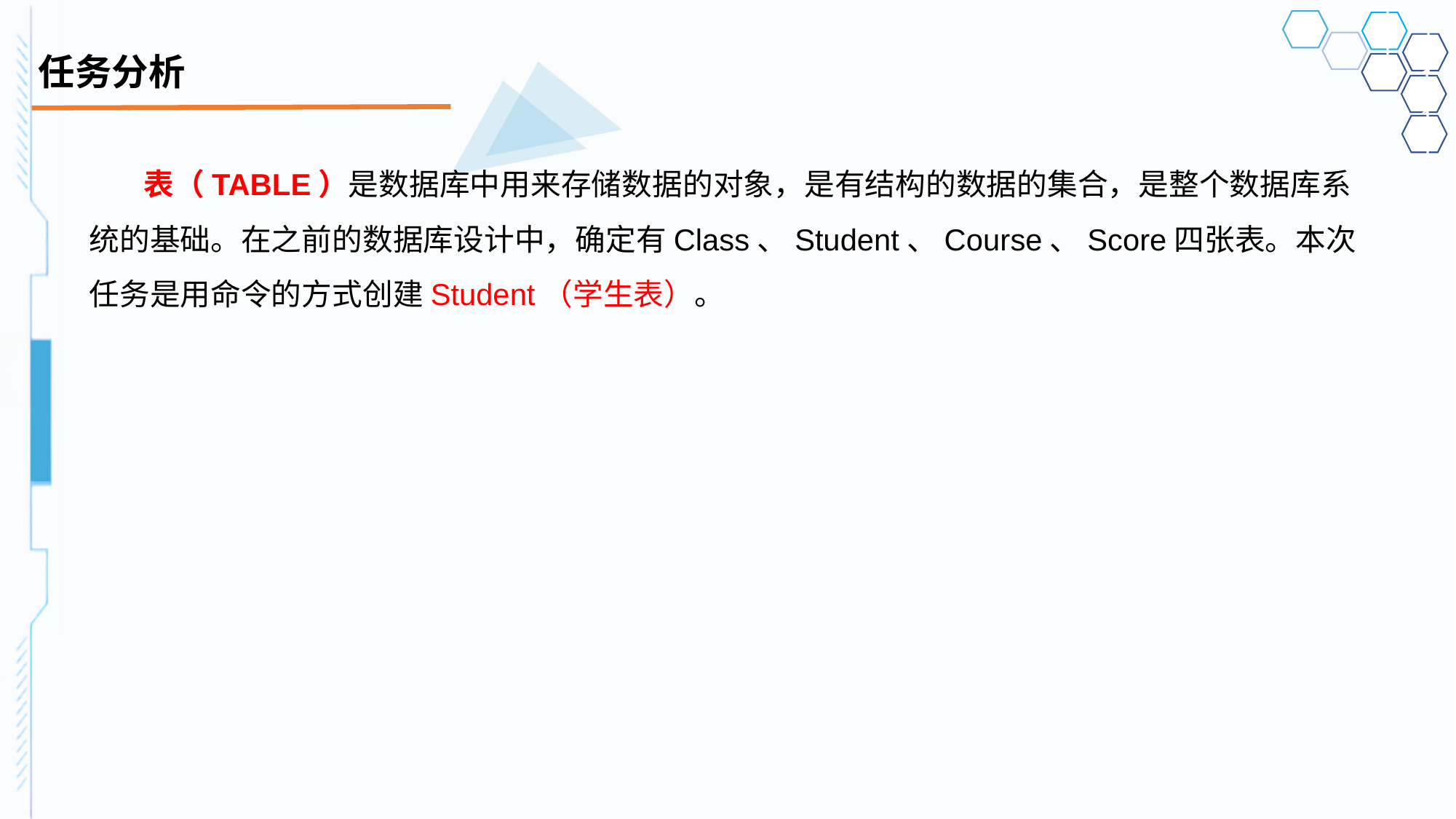

# 任务分析

表（TABLE）是数据库中用来存储数据的对象，是有结构的数据的集合，是整个数据库系统的基础。在之前的数据库设计中，确定有Class、Student、Course、Score四张表。本次任务是用命令的方式创建Student（学生表）。